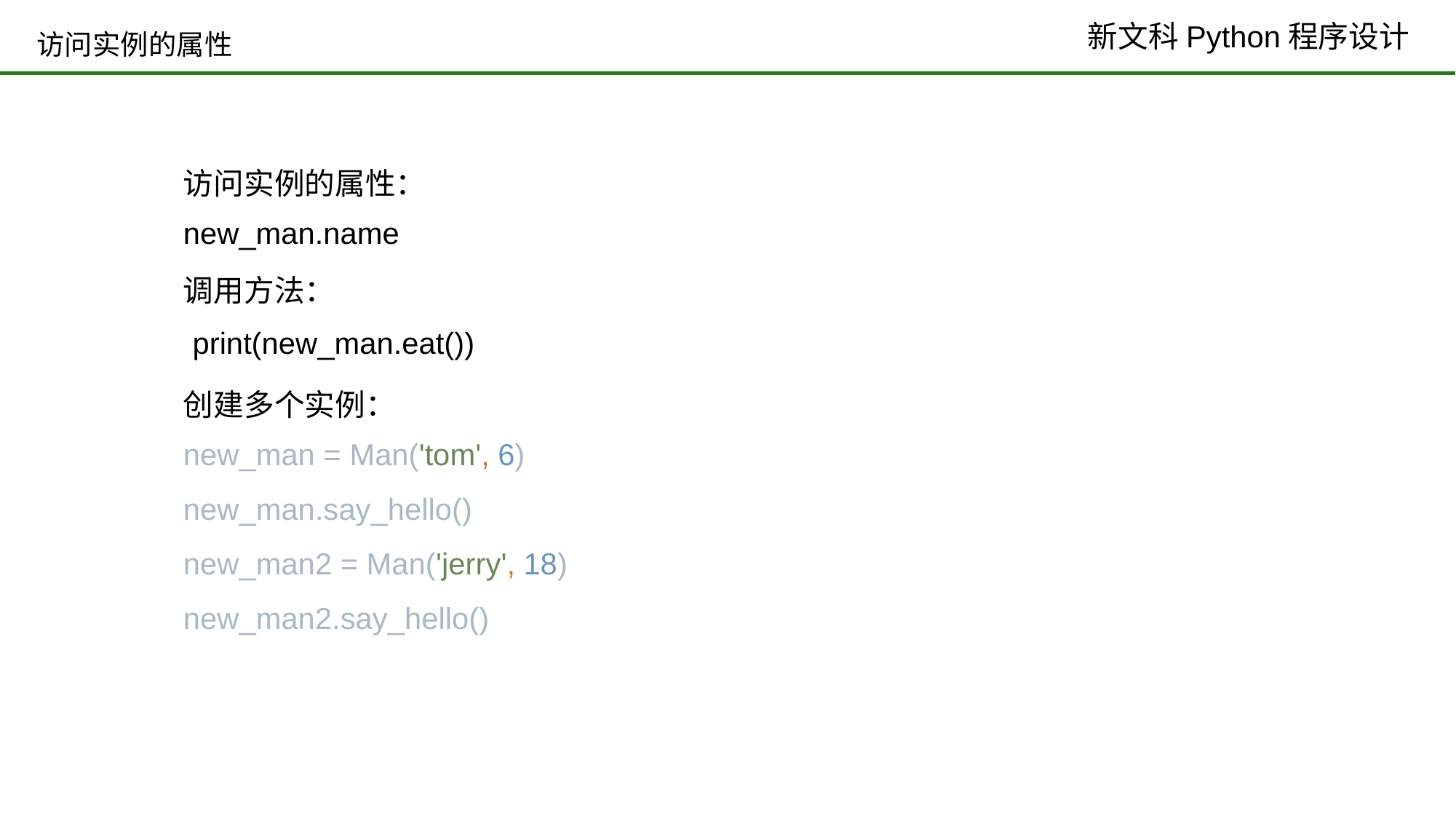

# 访问实例的属性
访问实例的属性：
new_man.name
调用方法：
print(new_man.eat())
创建多个实例：
new_man = Man('tom', 6)
new_man.say_hello()
new_man2 = Man('jerry', 18)
new_man2.say_hello()